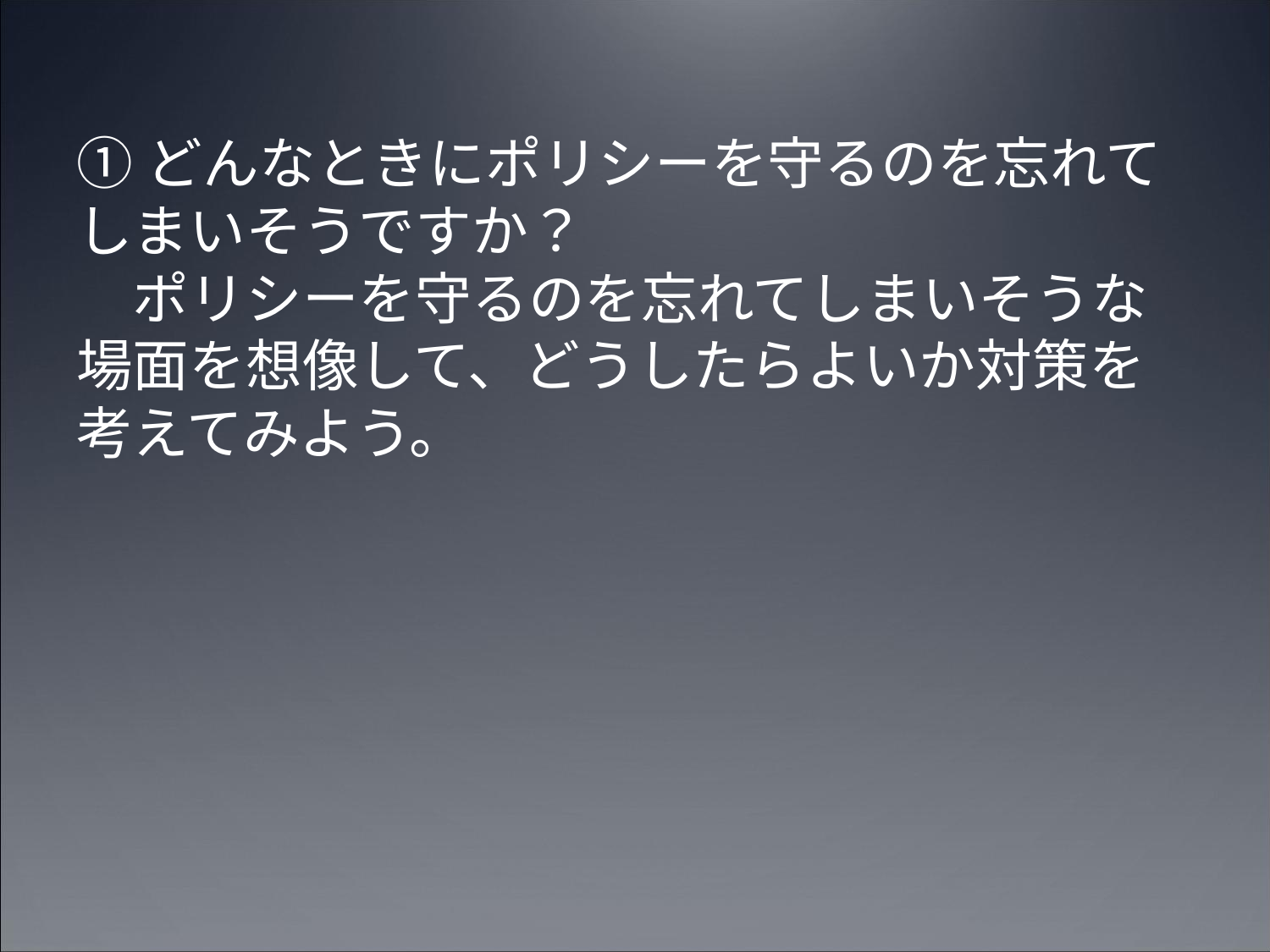

①どんなときにポリシーを守るのを忘れてしまいそうですか？
　ポリシーを守るのを忘れてしまいそうな場面を想像して、どうしたらよいか対策を考えてみよう。